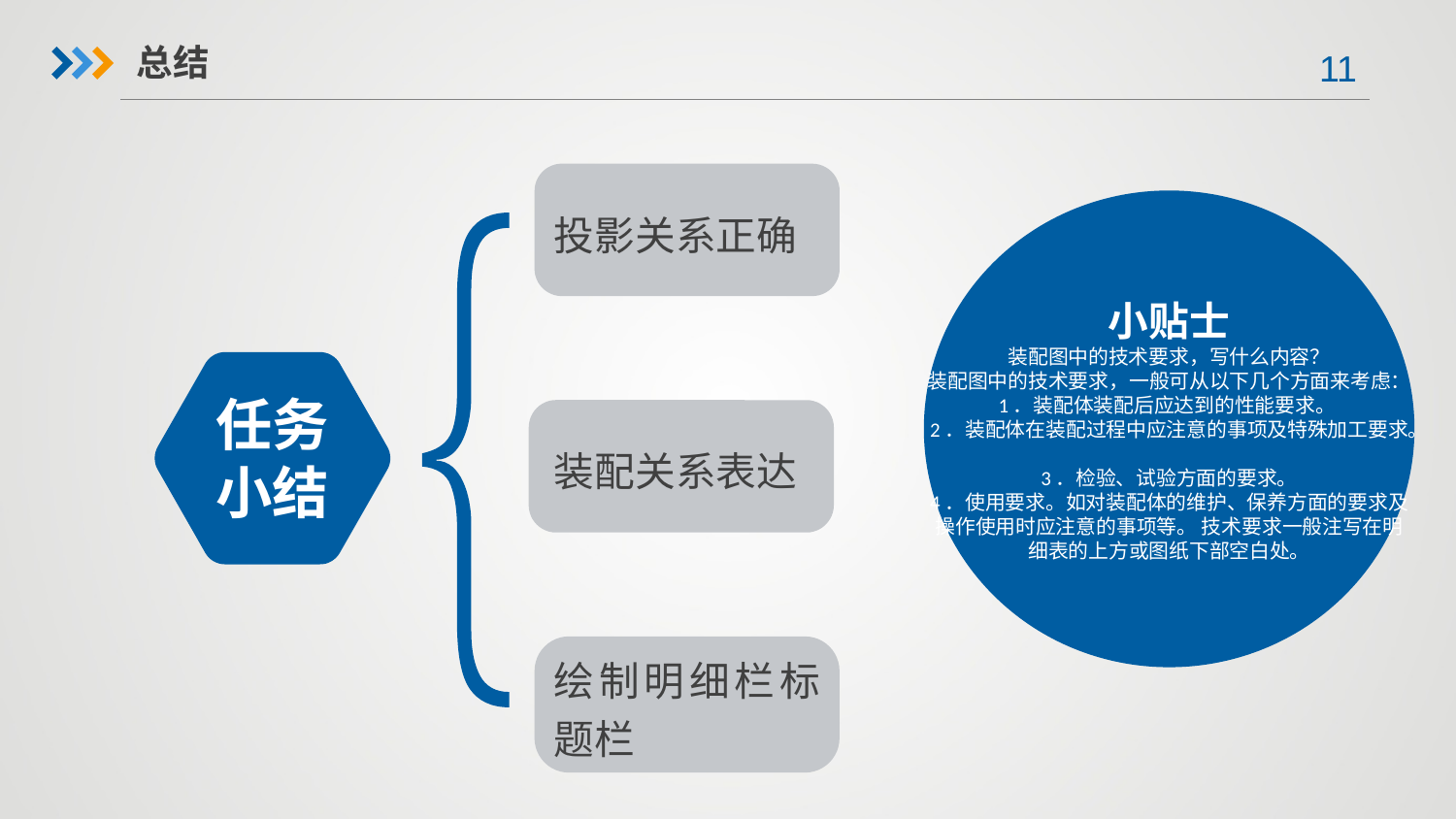

总结

小贴士
装配图中的技术要求，写什么内容？
装配图中的技术要求，一般可从以下几个方面来考虑：
1．装配体装配后应达到的性能要求。
2．装配体在装配过程中应注意的事项及特殊加工要求。
3．检验、试验方面的要求。
4．使用要求。如对装配体的维护、保养方面的要求及操作使用时应注意的事项等。 技术要求一般注写在明细表的上方或图纸下部空白处。
投影关系正确

任务小结

装配关系表达

绘制明细栏标题栏